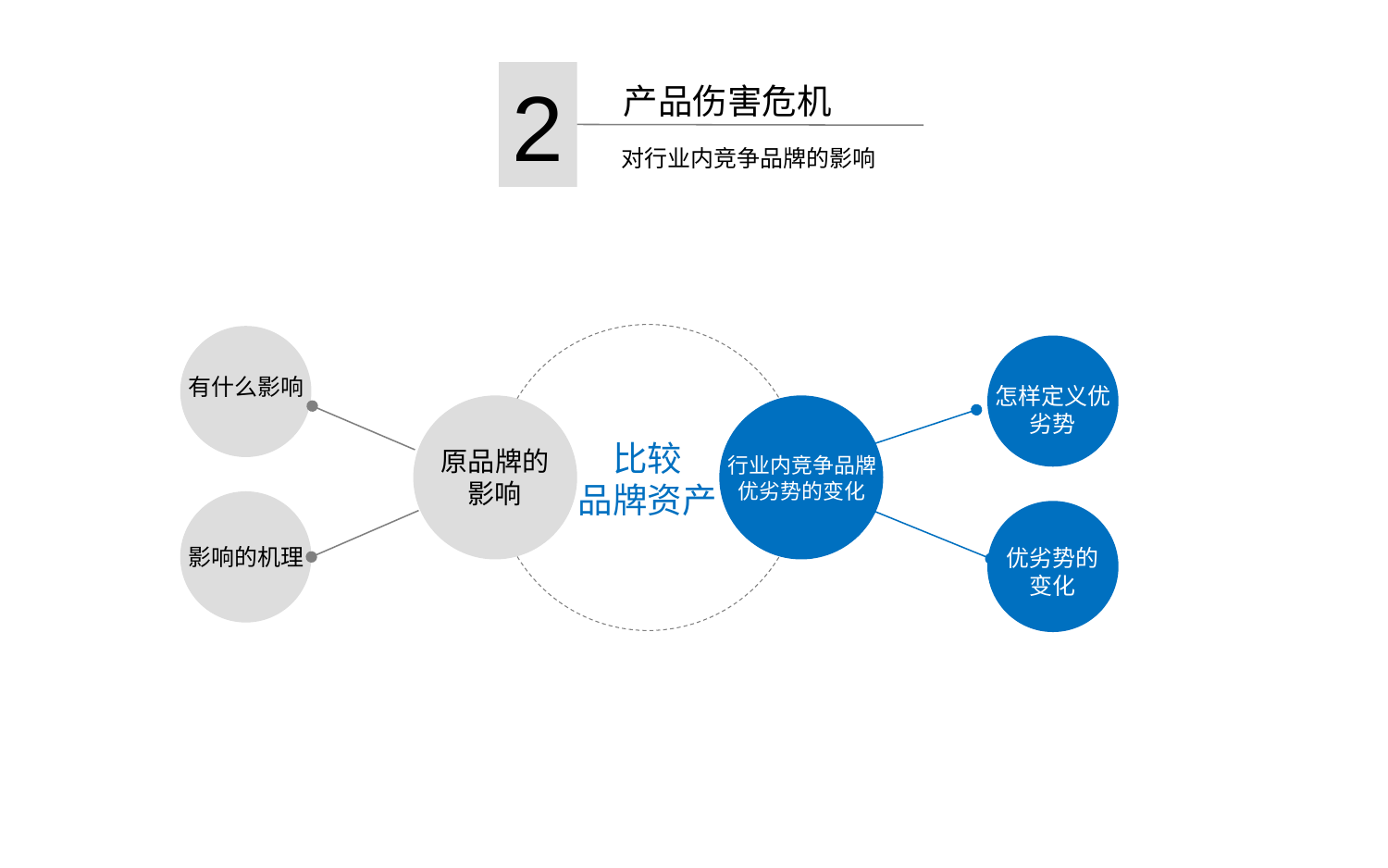

2
产品伤害危机
对行业内竞争品牌的影响

有什么影响
怎样定义优劣势

比较
品牌资产
原品牌的影响
行业内竞争品牌优劣势的变化

影响的机理
优劣势的
变化